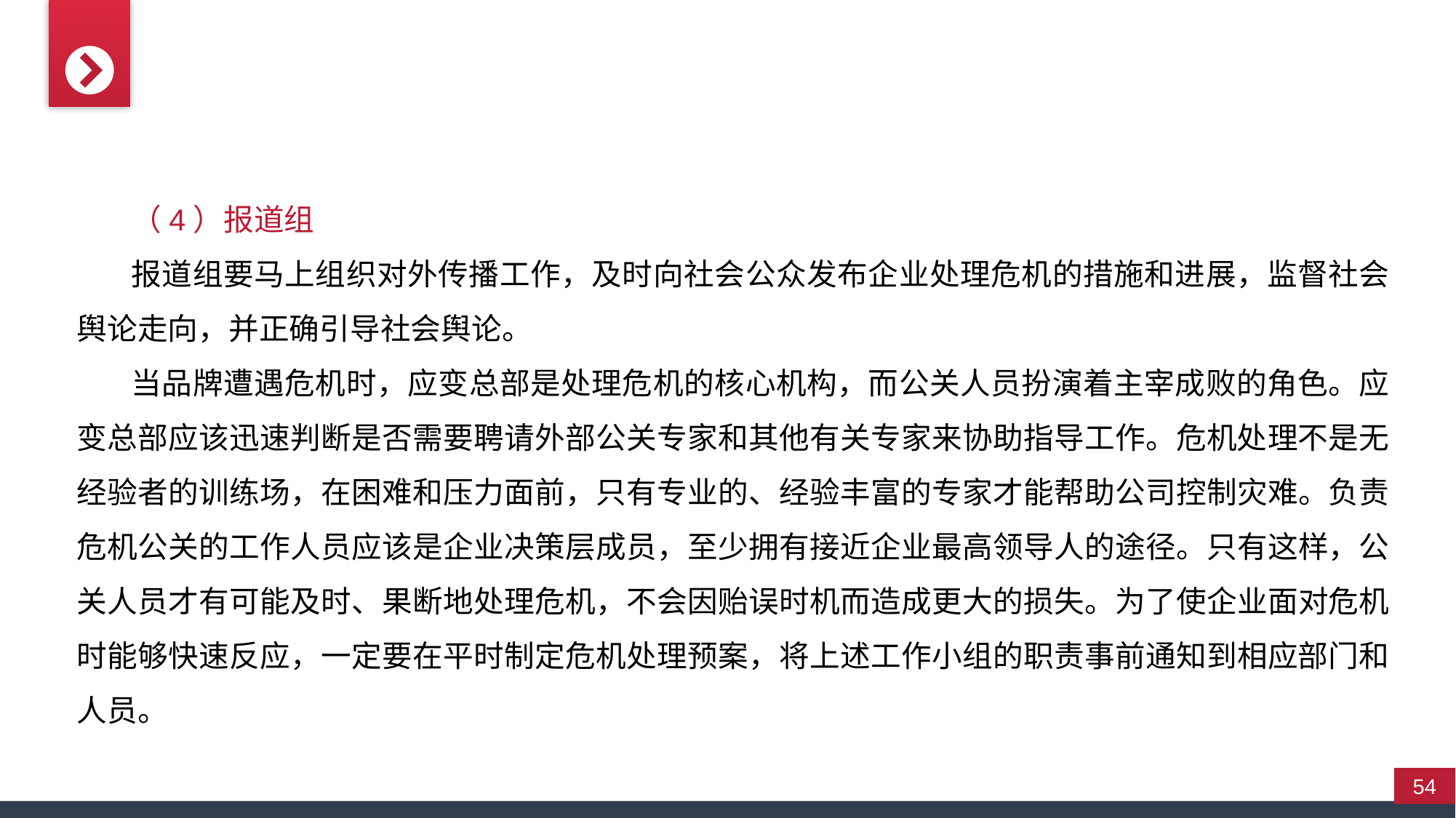

（4）报道组
报道组要马上组织对外传播工作，及时向社会公众发布企业处理危机的措施和进展，监督社会舆论走向，并正确引导社会舆论。
当品牌遭遇危机时，应变总部是处理危机的核心机构，而公关人员扮演着主宰成败的角色。应变总部应该迅速判断是否需要聘请外部公关专家和其他有关专家来协助指导工作。危机处理不是无经验者的训练场，在困难和压力面前，只有专业的、经验丰富的专家才能帮助公司控制灾难。负责危机公关的工作人员应该是企业决策层成员，至少拥有接近企业最高领导人的途径。只有这样，公关人员才有可能及时、果断地处理危机，不会因贻误时机而造成更大的损失。为了使企业面对危机时能够快速反应，一定要在平时制定危机处理预案，将上述工作小组的职责事前通知到相应部门和人员。